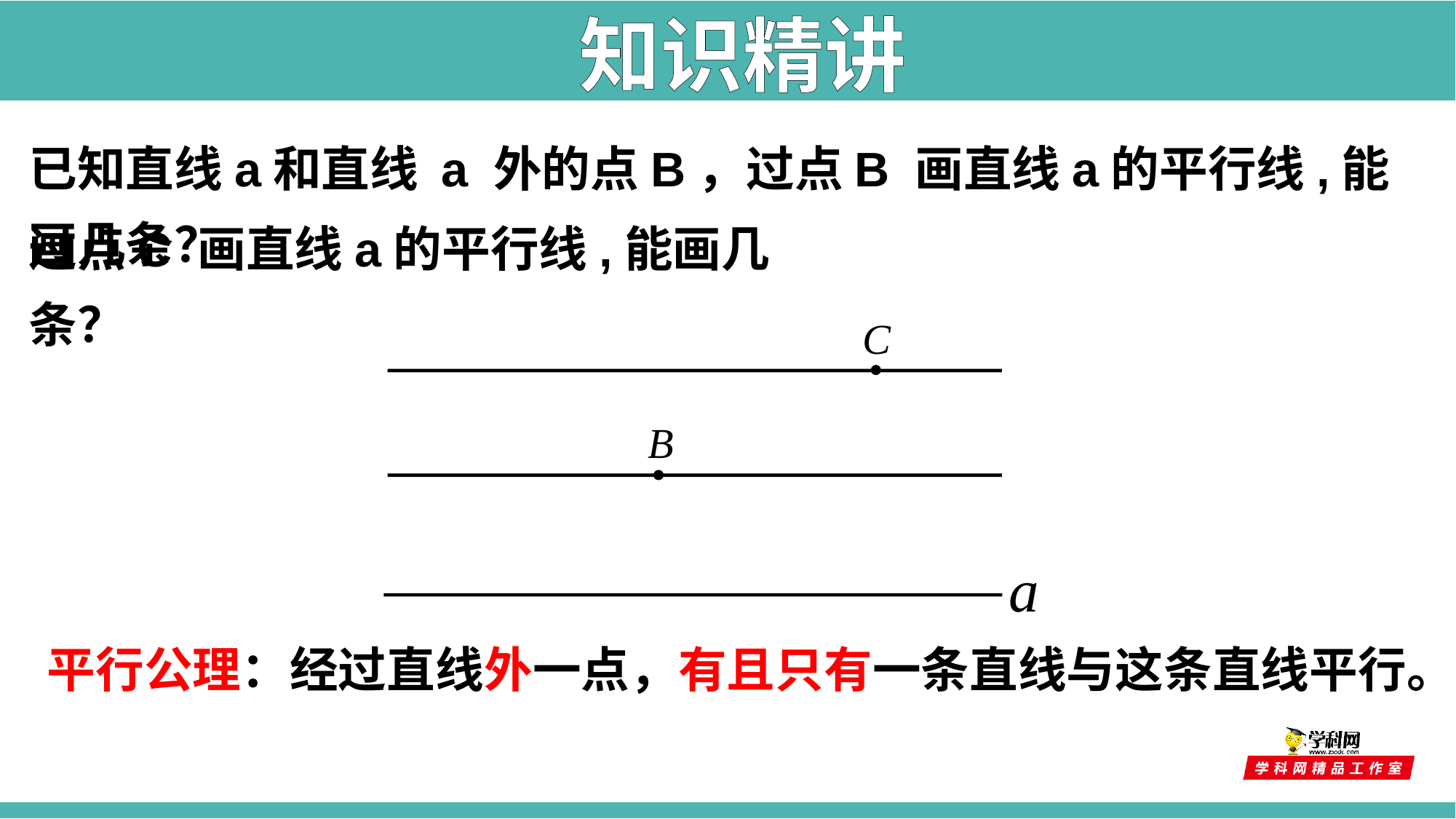

知识精讲
已知直线a和直线 a 外的点B，过点B 画直线a的平行线,能画几条？
过点C 画直线a的平行线,能画几条？
C

B

a

平行公理：经过直线外一点，有且只有一条直线与这条直线平行。